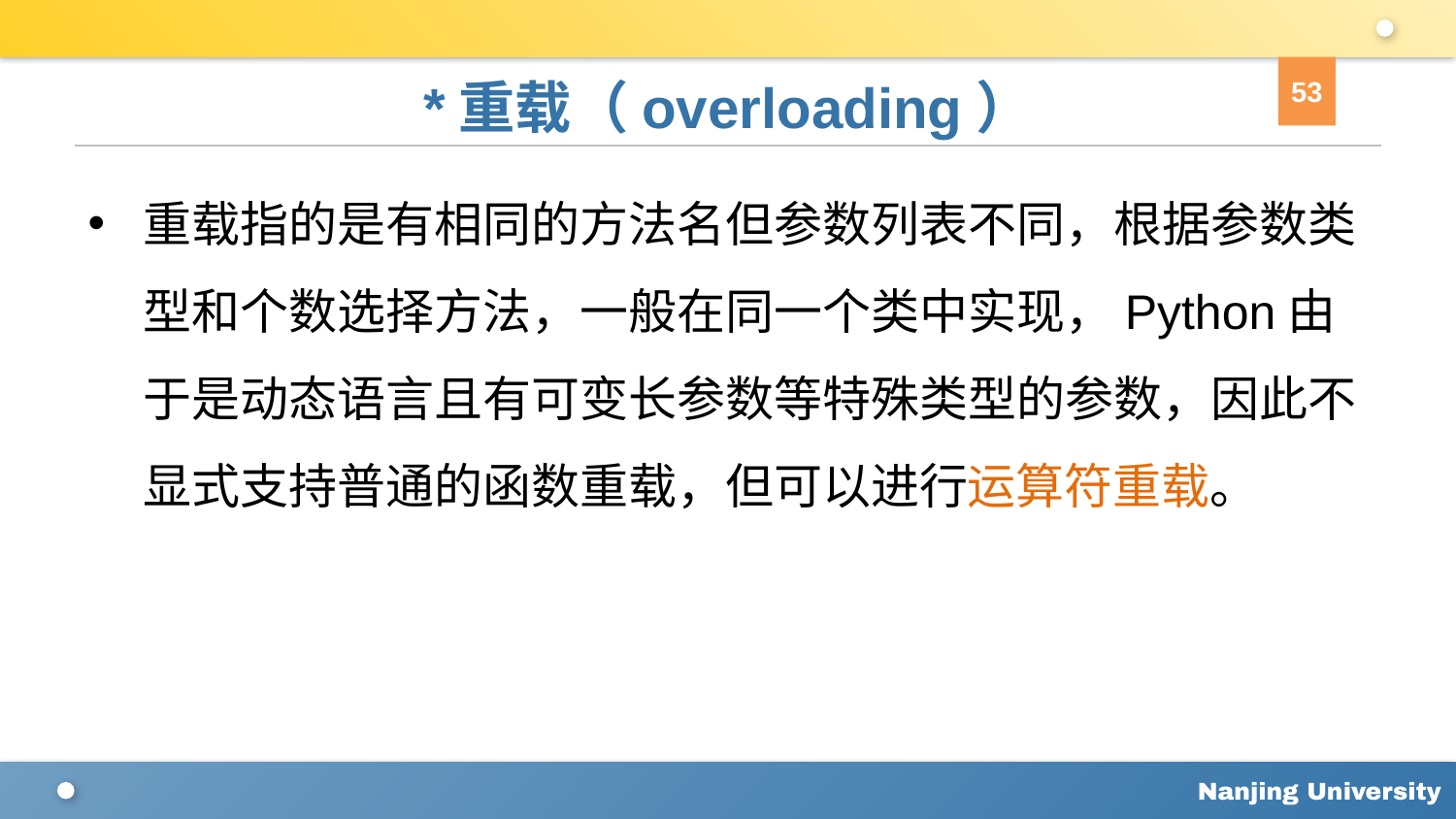

53
# *重载（overloading）
重载指的是有相同的方法名但参数列表不同，根据参数类型和个数选择方法，一般在同一个类中实现，Python由于是动态语言且有可变长参数等特殊类型的参数，因此不显式支持普通的函数重载，但可以进行运算符重载。